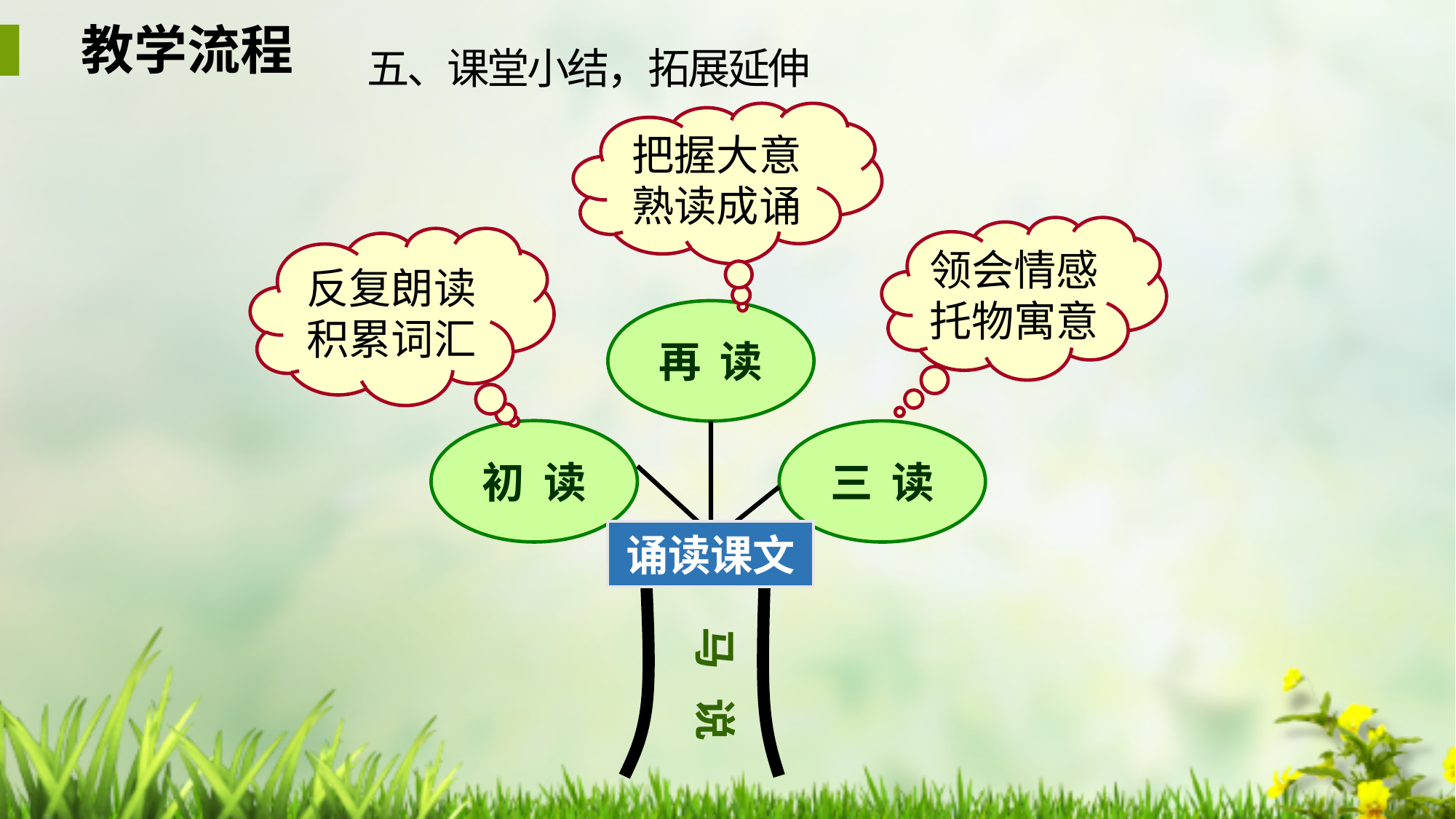

教学流程
五、课堂小结，拓展延伸

把握大意
熟读成诵
领会情感
托物寓意

反复朗读
积累词汇

再  读
初  读
三  读

诵读课文

  马   说